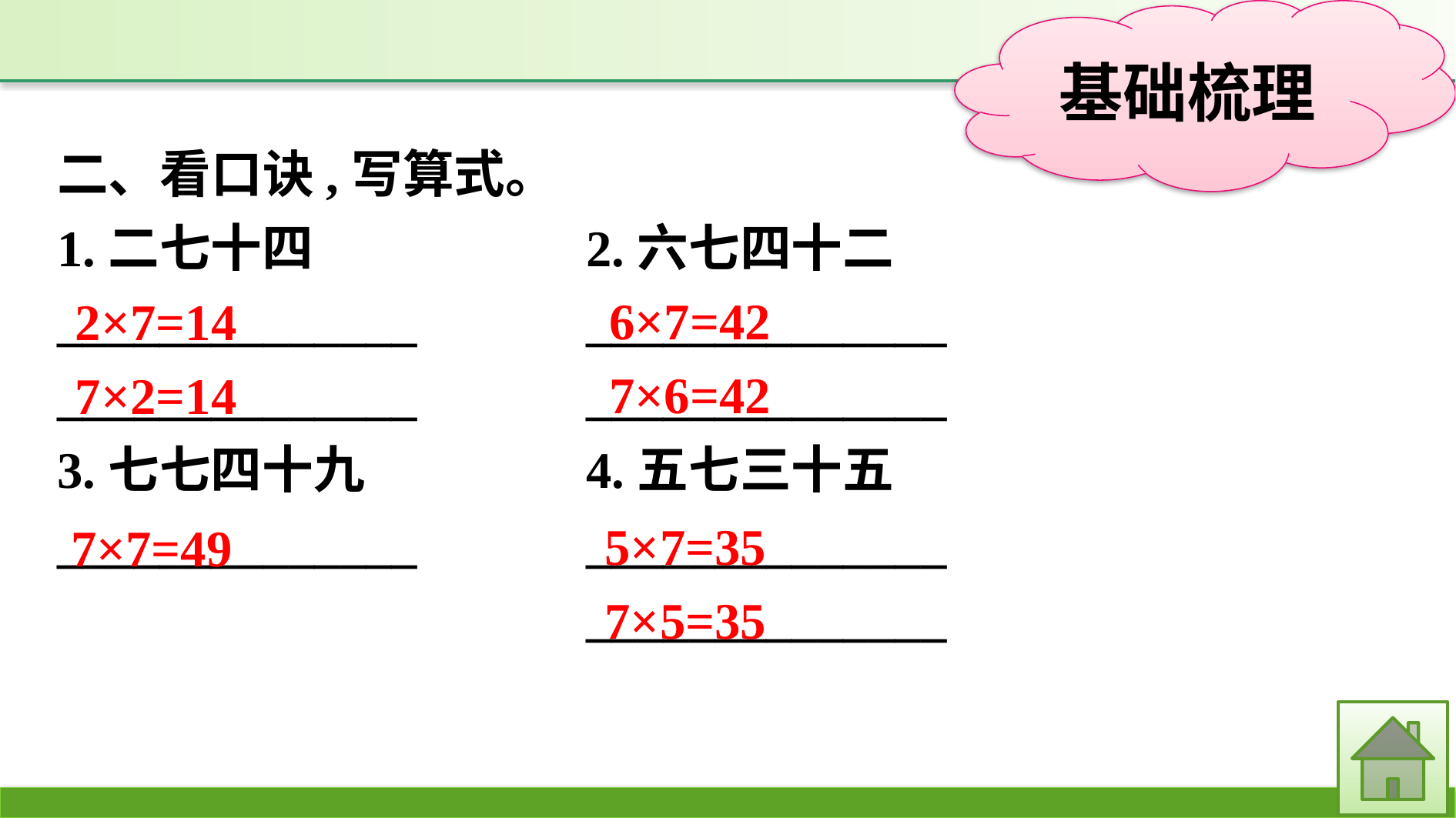

二、看口诀,写算式。
1.二七十四			2.六七四十二
______________		______________
______________		______________
3.七七四十九		4.五七三十五
______________		______________
				______________
6×7=42
7×6=42
2×7=14
7×2=14
5×7=35
7×5=35
7×7=49